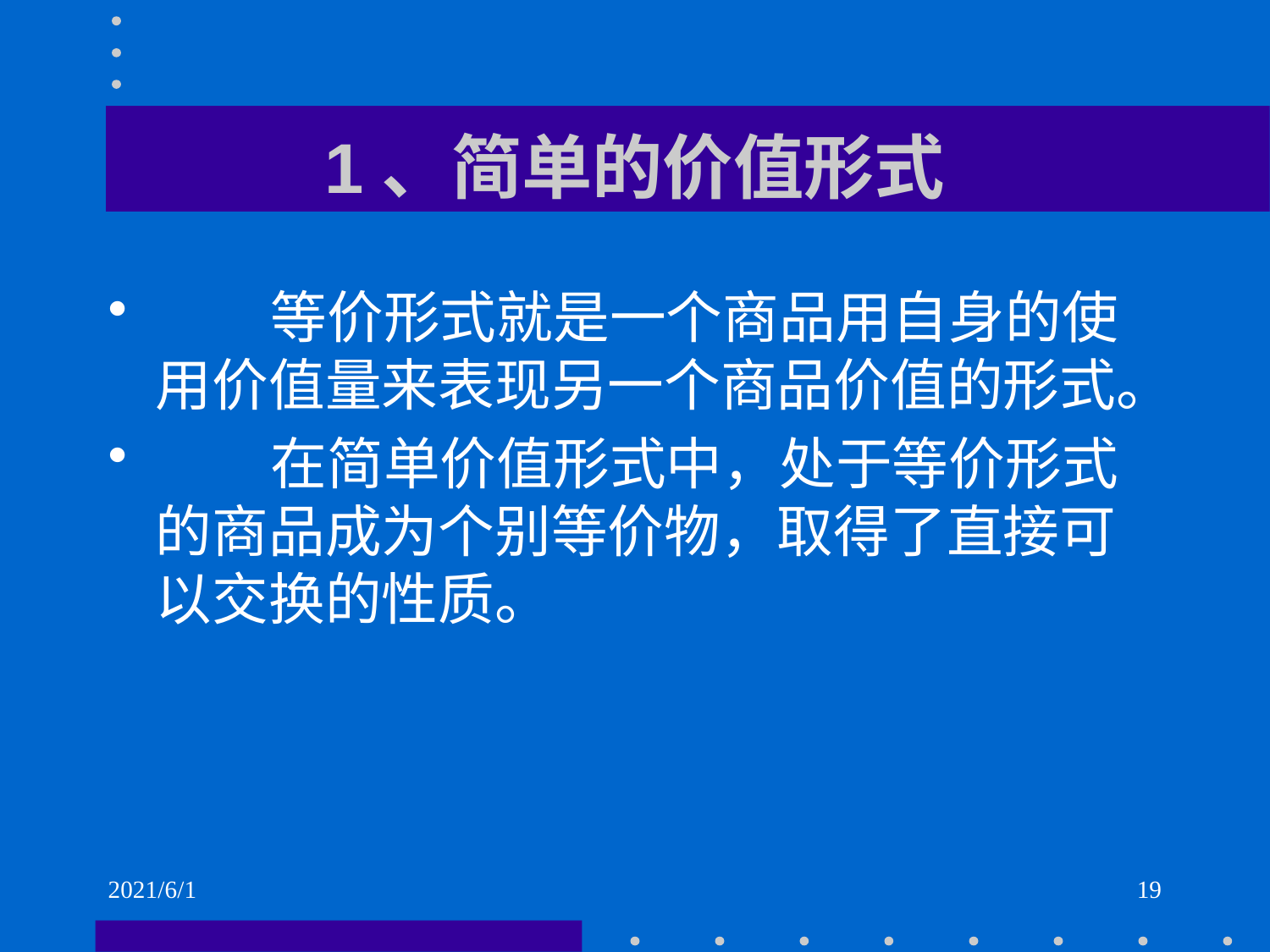

# 1、简单的价值形式
        等价形式就是一个商品用自身的使用价值量来表现另一个商品价值的形式。
        在简单价值形式中，处于等价形式的商品成为个别等价物，取得了直接可以交换的性质。
2021/6/1
19